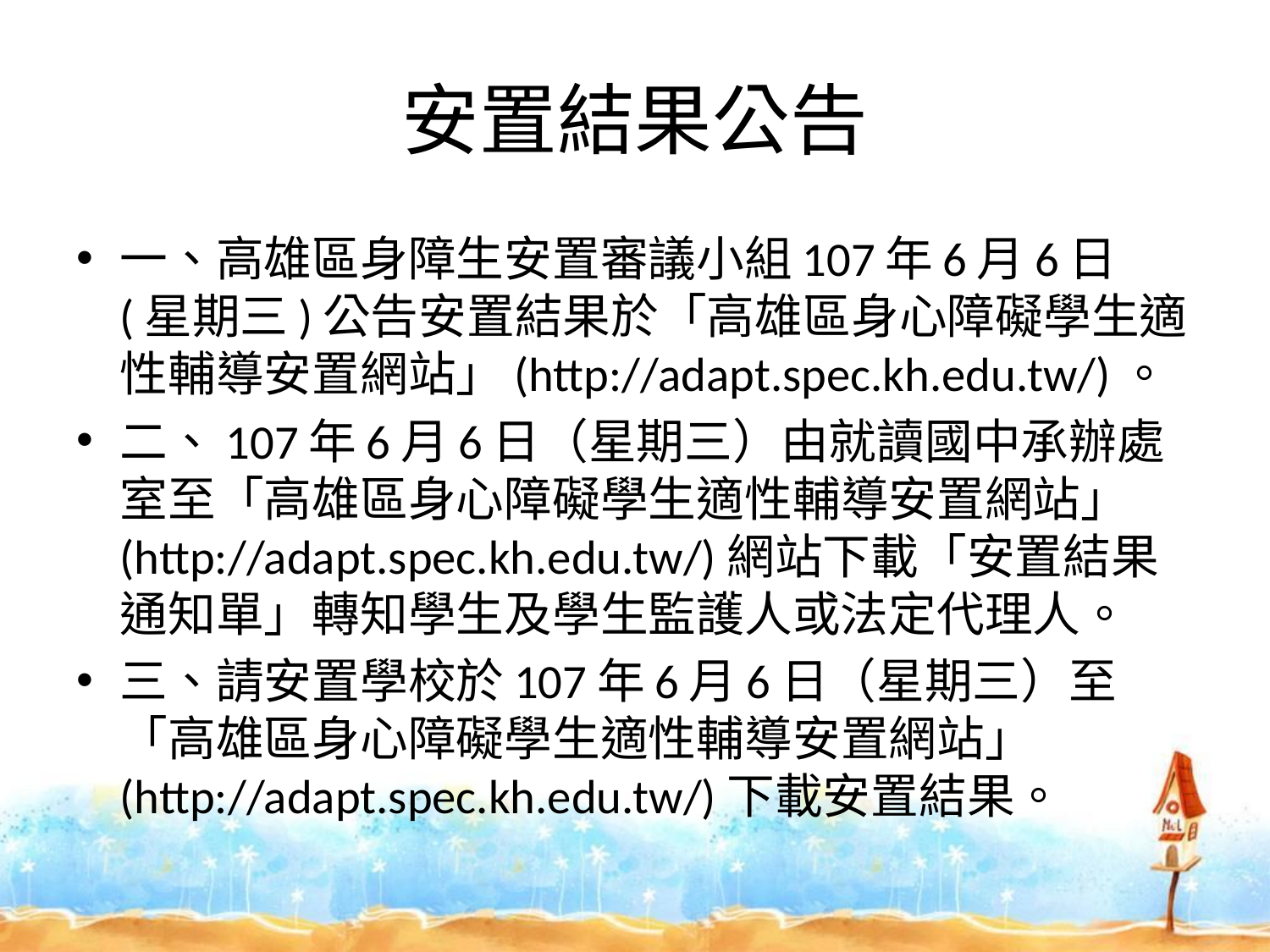

# 安置結果公告
一、高雄區身障生安置審議小組107年6月6日(星期三)公告安置結果於「高雄區身心障礙學生適性輔導安置網站」(http://adapt.spec.kh.edu.tw/)。
二、107年6月6日（星期三）由就讀國中承辦處室至「高雄區身心障礙學生適性輔導安置網站」(http://adapt.spec.kh.edu.tw/)網站下載「安置結果通知單」轉知學生及學生監護人或法定代理人。
三、請安置學校於107年6月6日（星期三）至「高雄區身心障礙學生適性輔導安置網站」(http://adapt.spec.kh.edu.tw/)下載安置結果。